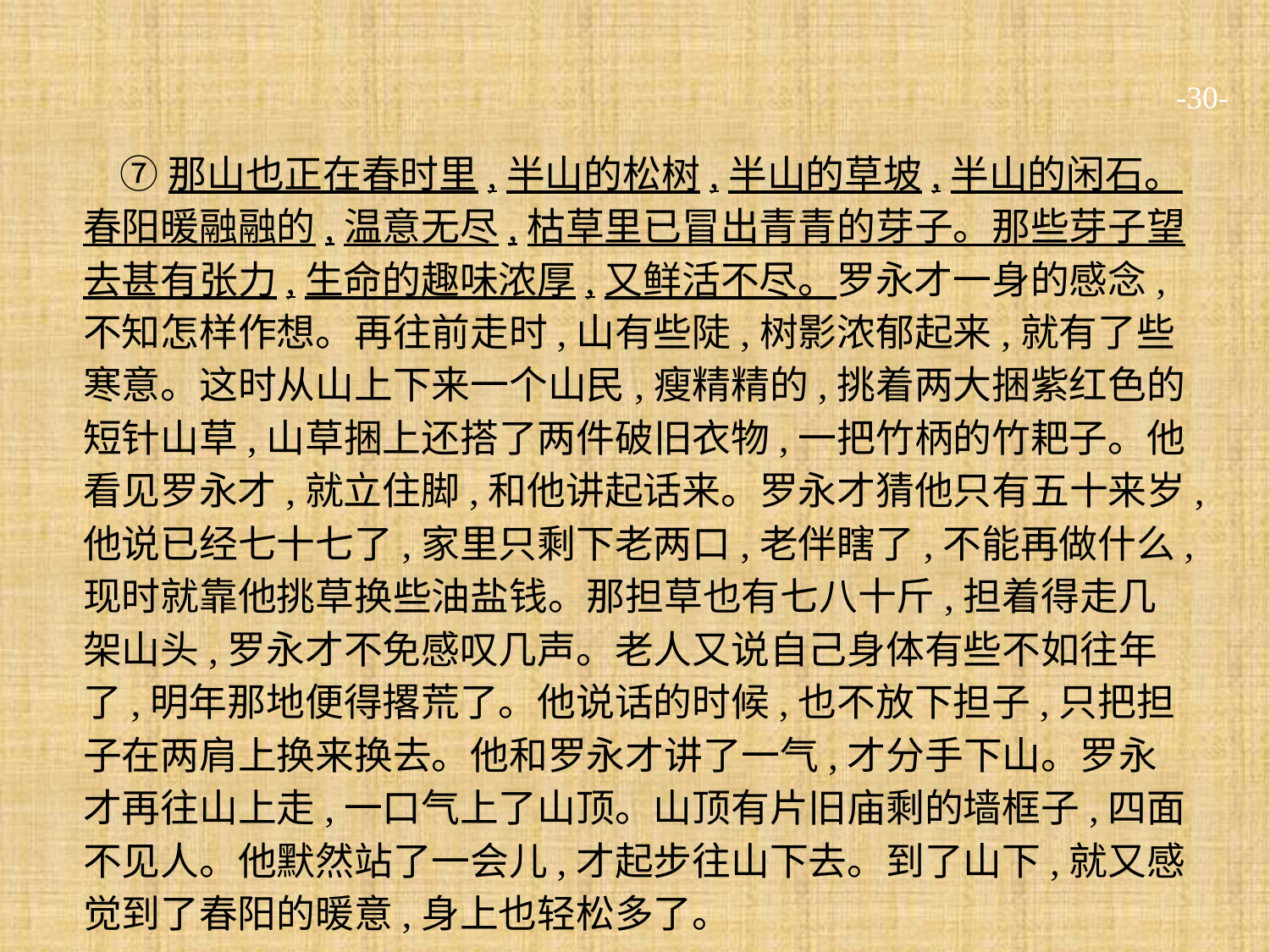

-30-
⑦那山也正在春时里,半山的松树,半山的草坡,半山的闲石。春阳暖融融的,温意无尽,枯草里已冒出青青的芽子。那些芽子望去甚有张力,生命的趣味浓厚,又鲜活不尽。罗永才一身的感念,不知怎样作想。再往前走时,山有些陡,树影浓郁起来,就有了些寒意。这时从山上下来一个山民,瘦精精的,挑着两大捆紫红色的短针山草,山草捆上还搭了两件破旧衣物,一把竹柄的竹耙子。他看见罗永才,就立住脚,和他讲起话来。罗永才猜他只有五十来岁,他说已经七十七了,家里只剩下老两口,老伴瞎了,不能再做什么,现时就靠他挑草换些油盐钱。那担草也有七八十斤,担着得走几架山头,罗永才不免感叹几声。老人又说自己身体有些不如往年了,明年那地便得撂荒了。他说话的时候,也不放下担子,只把担子在两肩上换来换去。他和罗永才讲了一气,才分手下山。罗永才再往山上走,一口气上了山顶。山顶有片旧庙剩的墙框子,四面不见人。他默然站了一会儿,才起步往山下去。到了山下,就又感觉到了春阳的暖意,身上也轻松多了。